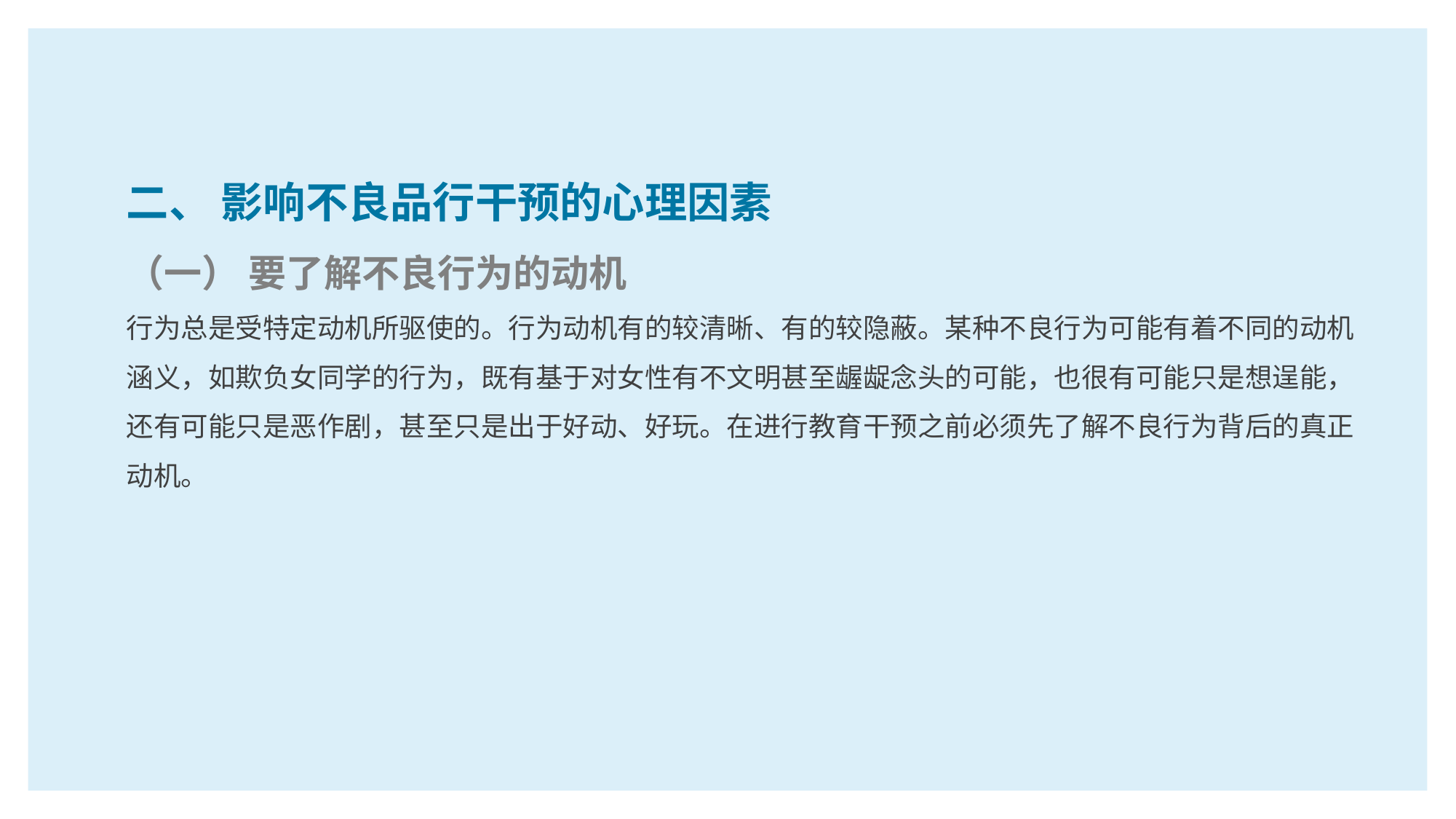

二、 影响不良品行干预的心理因素
（一） 要了解不良行为的动机
行为总是受特定动机所驱使的。行为动机有的较清晰、有的较隐蔽。某种不良行为可能有着不同的动机涵义，如欺负女同学的行为，既有基于对女性有不文明甚至龌龊念头的可能，也很有可能只是想逞能，还有可能只是恶作剧，甚至只是出于好动、好玩。在进行教育干预之前必须先了解不良行为背后的真正动机。